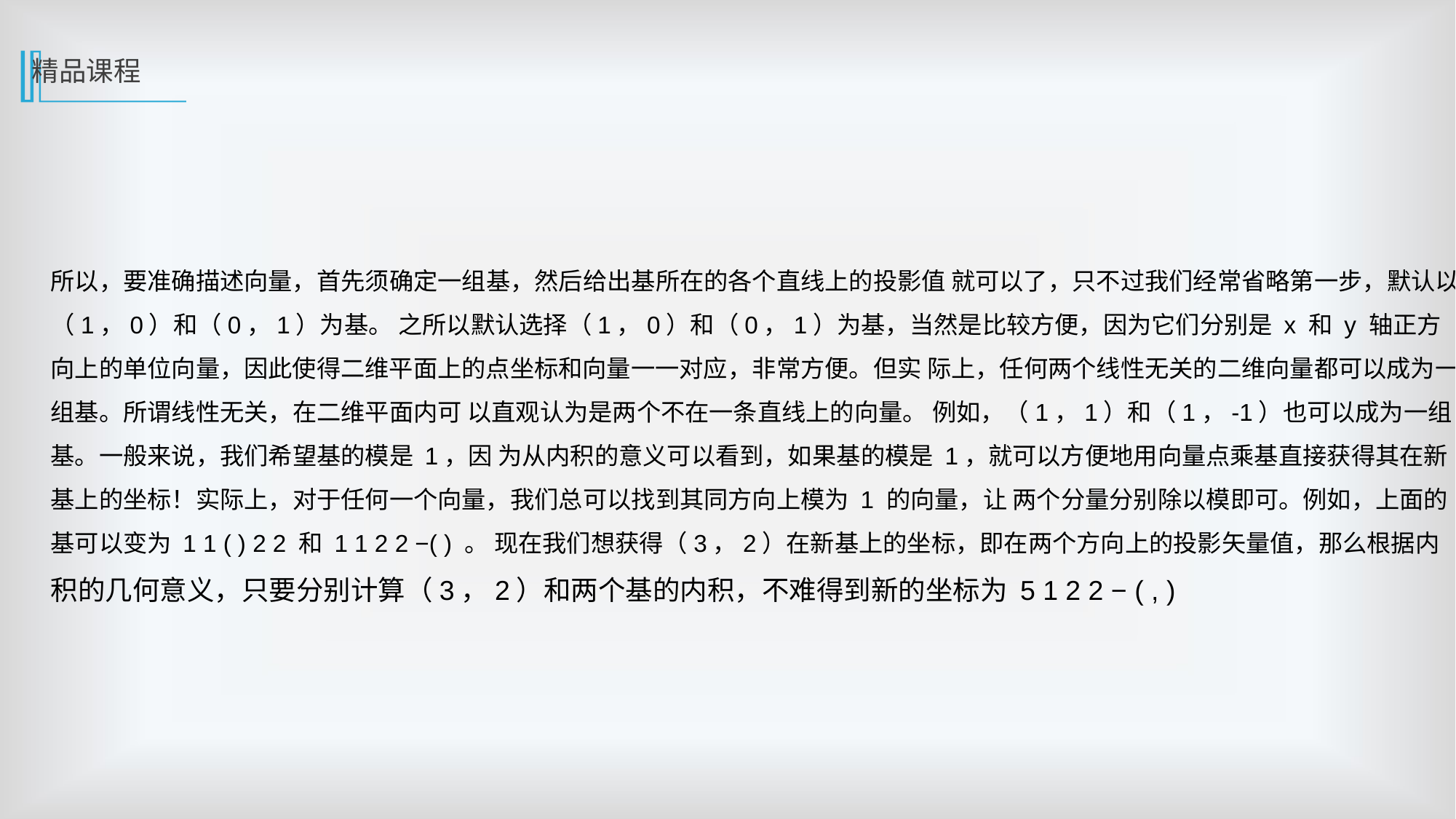

精品课程

所以，要准确描述向量，首先须确定一组基，然后给出基所在的各个直线上的投影值 就可以了，只不过我们经常省略第一步，默认以（1，0）和（0，1）为基。 之所以默认选择（1，0）和（0，1）为基，当然是比较方便，因为它们分别是 x 和 y 轴正方向上的单位向量，因此使得二维平面上的点坐标和向量一一对应，非常方便。但实 际上，任何两个线性无关的二维向量都可以成为一组基。所谓线性无关，在二维平面内可 以直观认为是两个不在一条直线上的向量。 例如，（1，1）和（1，-1）也可以成为一组基。一般来说，我们希望基的模是 1，因 为从内积的意义可以看到，如果基的模是 1，就可以方便地用向量点乘基直接获得其在新 基上的坐标！实际上，对于任何一个向量，我们总可以找到其同方向上模为 1 的向量，让 两个分量分别除以模即可。例如，上面的基可以变为 1 1 ( ) 2 2 和 1 1 2 2 −( ) 。 现在我们想获得（3，2）在新基上的坐标，即在两个方向上的投影矢量值，那么根据内积的几何意义，只要分别计算（3，2）和两个基的内积，不难得到新的坐标为 5 1 2 2 − ( , )